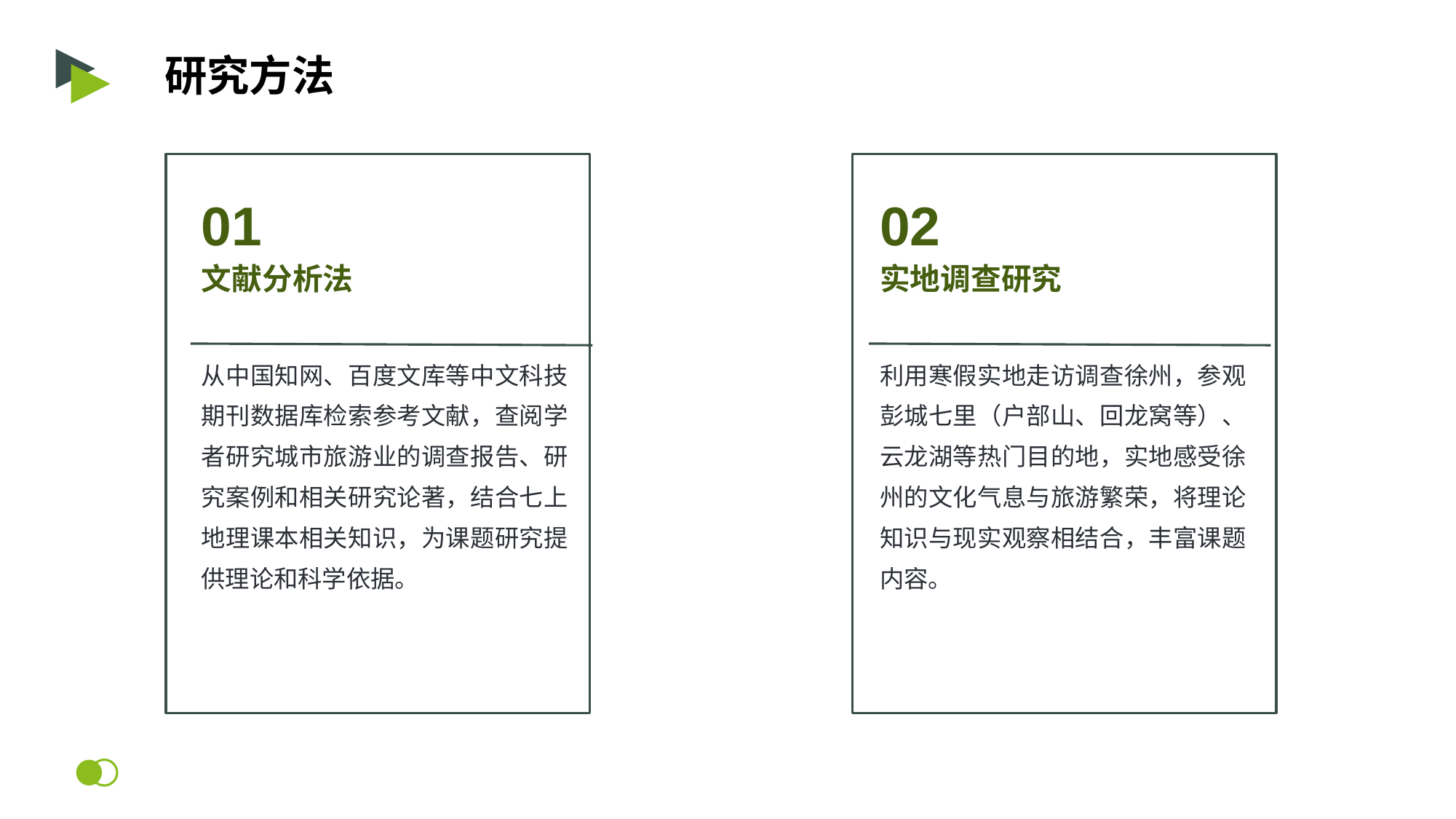

研究方法

01
02
文献分析法
实地调查研究
从中国知网、百度文库等中文科技期刊数据库检索参考文献，查阅学者研究城市旅游业的调查报告、研究案例和相关研究论著，结合七上地理课本相关知识，为课题研究提供理论和科学依据。
利用寒假实地走访调查徐州，参观彭城七里（户部山、回龙窝等）、云龙湖等热门目的地，实地感受徐州的文化气息与旅游繁荣，将理论知识与现实观察相结合，丰富课题内容。